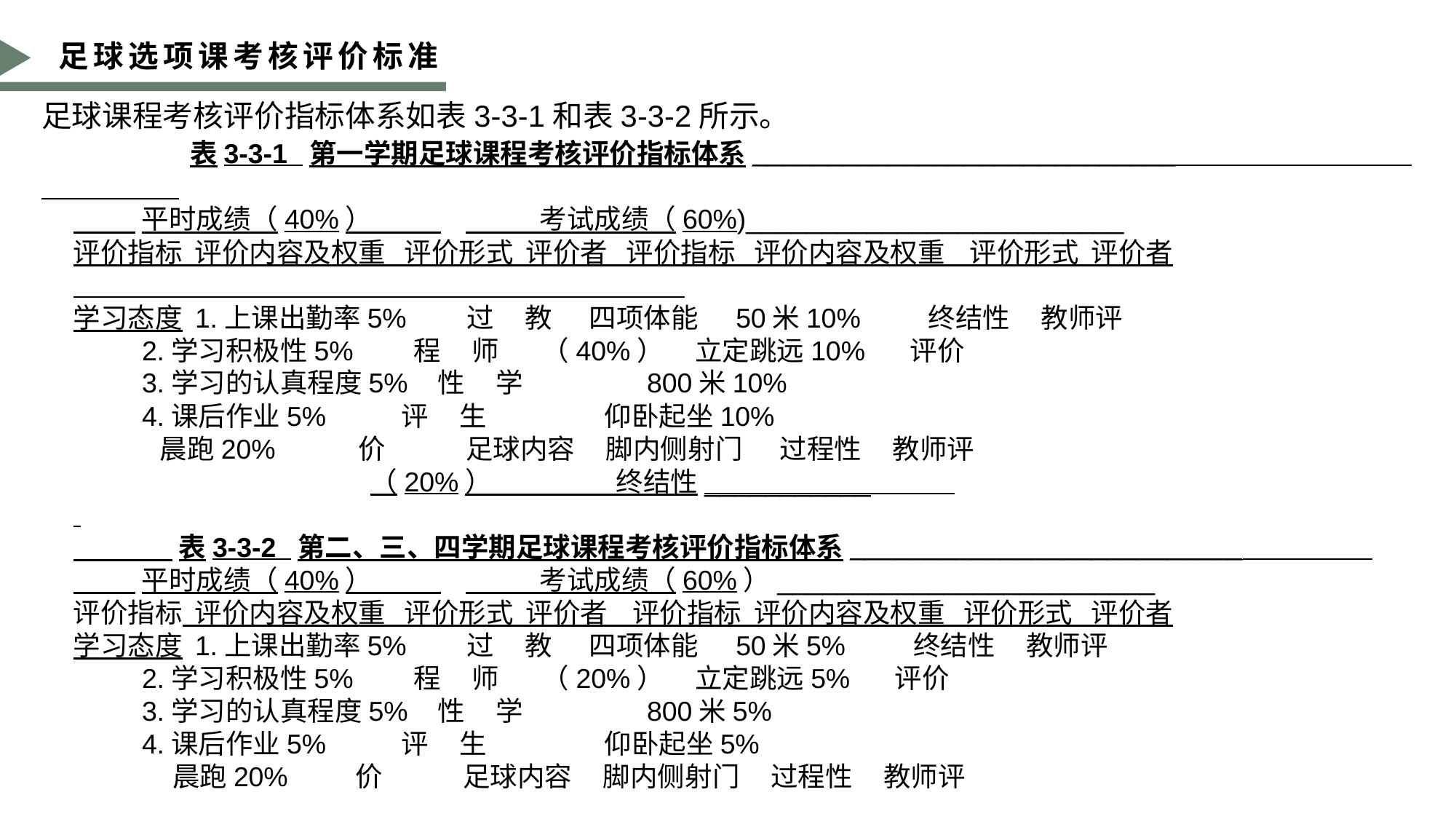

足球选项课考核评价标准

足球课程考核评价指标体系如表3-3-1和表3-3-2所示。                     表3-3-1  第一学期足球课程考核评价指标体系____________________________                                                            平时成绩（40%）                           考试成绩（60%)_________________________
评价指标  评价内容及权重   评价形式  评价者   评价指标   评价内容及权重    评价形式  评价者                                                                                学习态度 1.上课出勤率5%       过     教      四项体能     50米10%        终结性     教师评         2.学习积极性5%       程     师       （40%）     立定跳远10%     评价           3.学习的认真程度5%   性     学                   800米10%                    4.课后作业5%         评     生                   仰卧起坐10%
             晨跑20%          价             足球内容     脚内侧射门      过程性     教师评                                                                                          （20%）                    终结性___________                            表3-3-2  第二、三、四学期足球课程考核评价指标体系__________________________                           平时成绩（40%）                           考试成绩（60%）_________________________             评价指标  评价内容及权重   评价形式  评价者    评价指标  评价内容及权重   评价形式   评价者学习态度 1.上课出勤率5%       过     教      四项体能     50米5%        终结性     教师评         2.学习积极性5%       程     师       （20%）     立定跳远5%     评价           3.学习的认真程度5%   性     学                   800米5%                    4.课后作业5%         评     生                   仰卧起坐5%
               晨跑20%        价             足球内容     脚内侧射门     过程性     教师评
                                            （40%）                    终结性